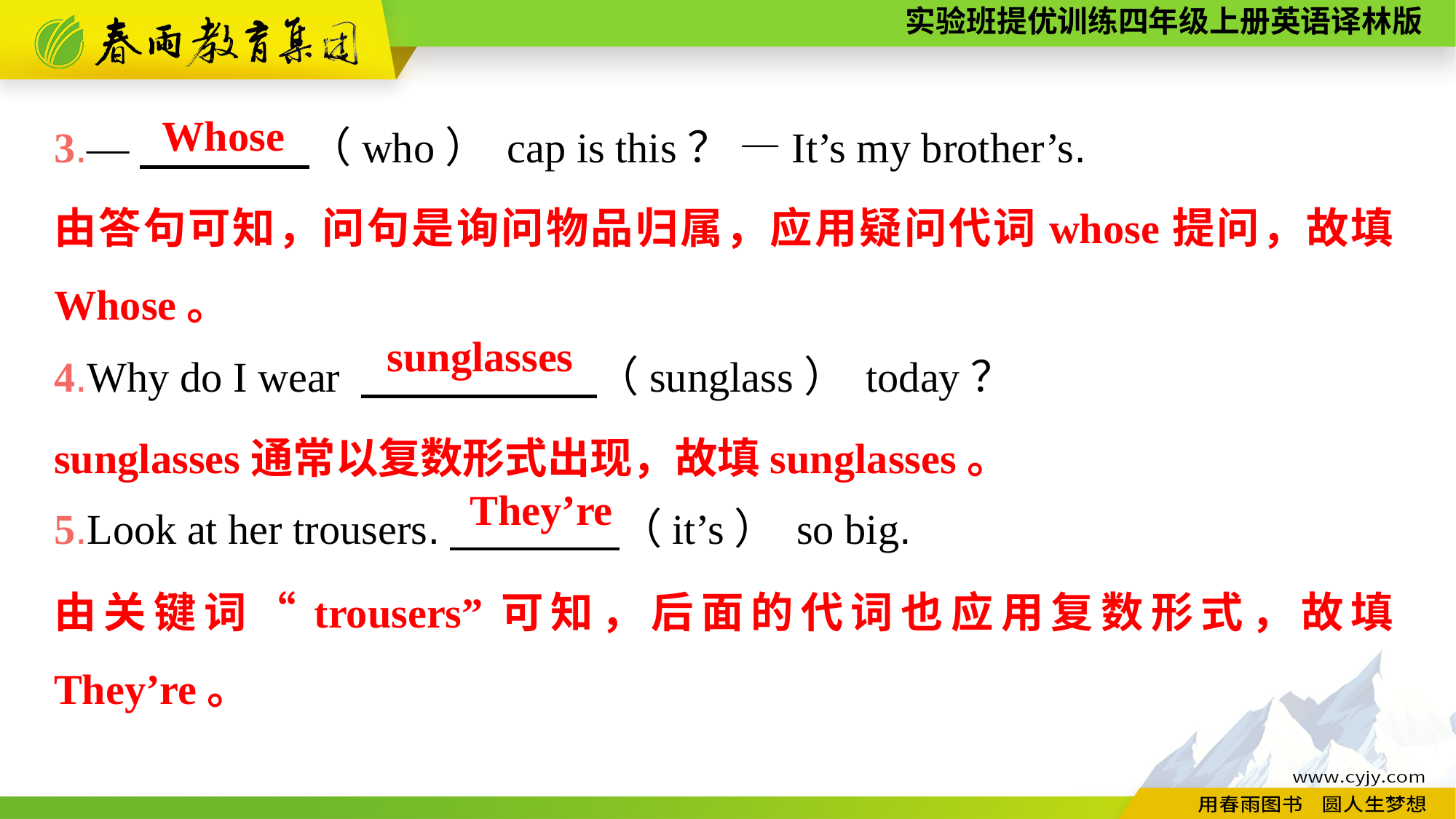

3.—　　　　（who） cap is this？ —It’s my brother’s.

4.Why do I wear 　　       　　（sunglass） today？

5.Look at her trousers.　　　　（it’s） so big.
Whose
由答句可知，问句是询问物品归属，应用疑问代词whose提问，故填Whose。
sunglasses
sunglasses通常以复数形式出现，故填sunglasses。
They’re
由关键词“trousers”可知，后面的代词也应用复数形式，故填They’re。